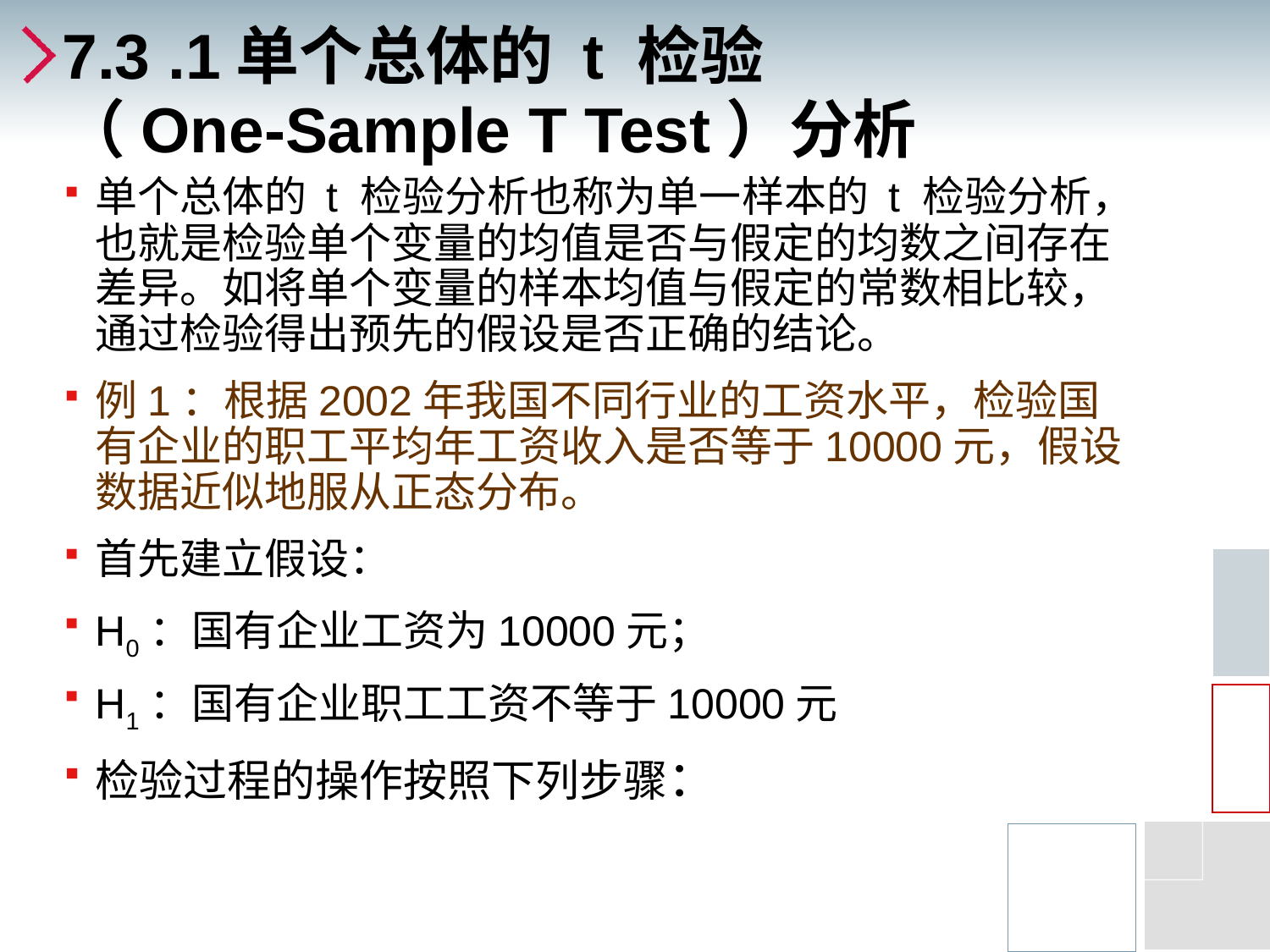

# 7.3 .1单个总体的 t 检验 （One-Sample T Test）分析
单个总体的 t 检验分析也称为单一样本的 t 检验分析，也就是检验单个变量的均值是否与假定的均数之间存在差异。如将单个变量的样本均值与假定的常数相比较，通过检验得出预先的假设是否正确的结论。
例1：根据2002年我国不同行业的工资水平，检验国有企业的职工平均年工资收入是否等于10000元，假设数据近似地服从正态分布。
首先建立假设：
H0：国有企业工资为10000元；
H1：国有企业职工工资不等于10000元
检验过程的操作按照下列步骤：